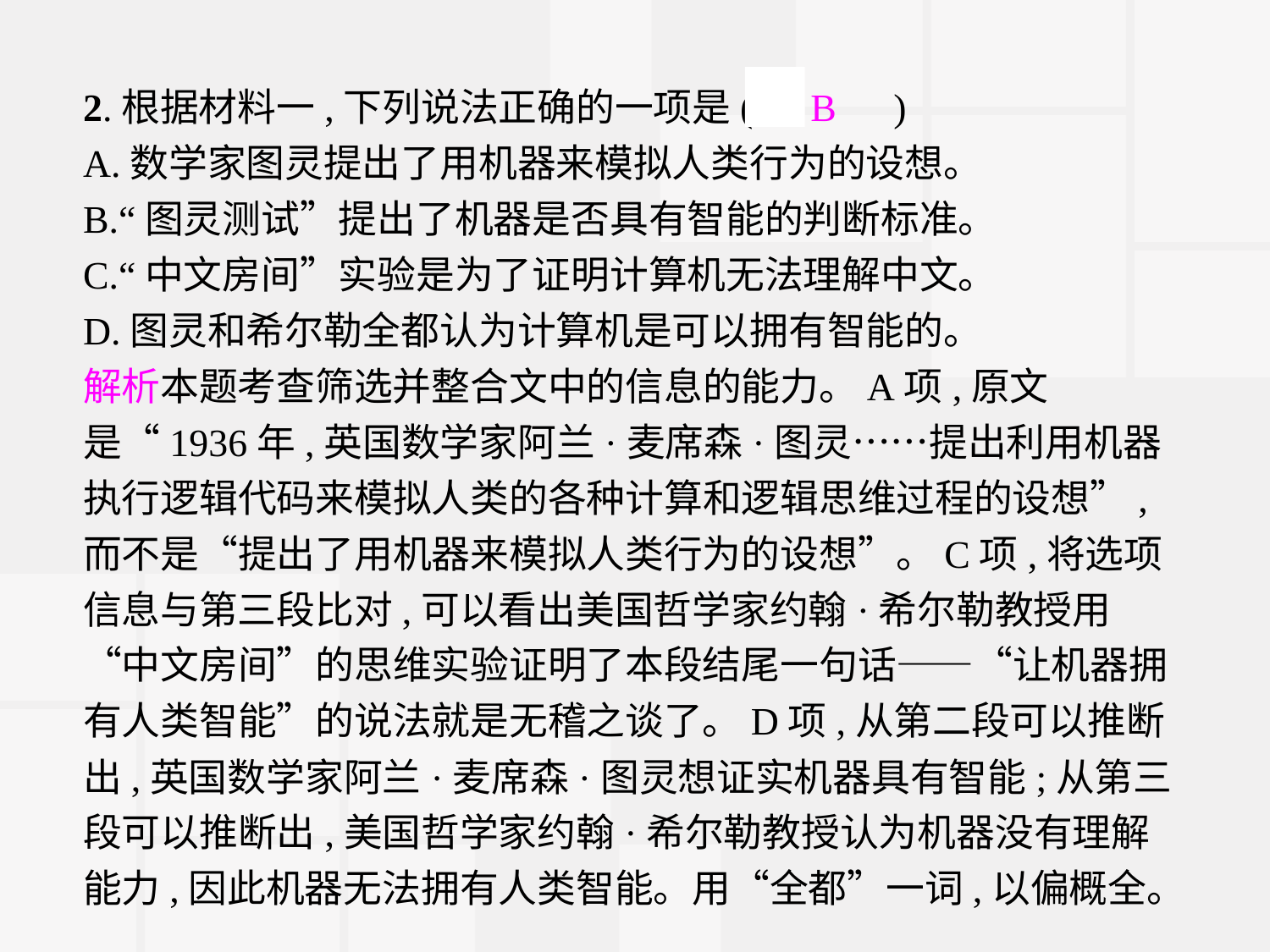

2.根据材料一,下列说法正确的一项是(　B　)
A.数学家图灵提出了用机器来模拟人类行为的设想。
B.“图灵测试”提出了机器是否具有智能的判断标准。
C.“中文房间”实验是为了证明计算机无法理解中文。
D.图灵和希尔勒全都认为计算机是可以拥有智能的。
解析本题考查筛选并整合文中的信息的能力。A项,原文是“1936年,英国数学家阿兰·麦席森·图灵……提出利用机器执行逻辑代码来模拟人类的各种计算和逻辑思维过程的设想”,而不是“提出了用机器来模拟人类行为的设想”。C项,将选项信息与第三段比对,可以看出美国哲学家约翰·希尔勒教授用“中文房间”的思维实验证明了本段结尾一句话——“让机器拥有人类智能”的说法就是无稽之谈了。D项,从第二段可以推断出,英国数学家阿兰·麦席森·图灵想证实机器具有智能;从第三段可以推断出,美国哲学家约翰·希尔勒教授认为机器没有理解能力,因此机器无法拥有人类智能。用“全都”一词,以偏概全。